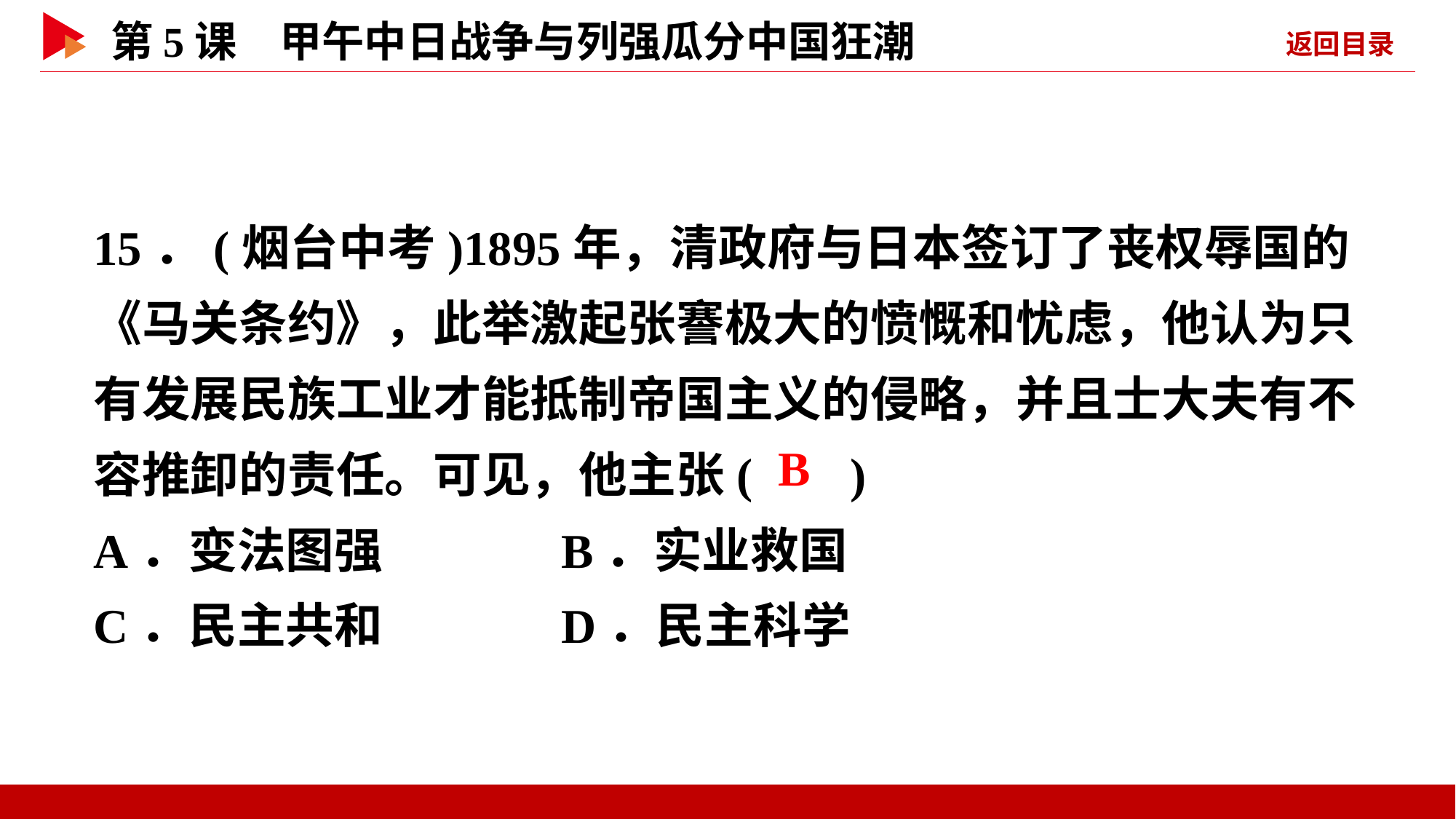

15．(烟台中考)1895年，清政府与日本签订了丧权辱国的《马关条约》，此举激起张謇极大的愤慨和忧虑，他认为只有发展民族工业才能抵制帝国主义的侵略，并且士大夫有不容推卸的责任。可见，他主张(        )
A．变法图强               B．实业救国
C．民主共和               D．民主科学
   B